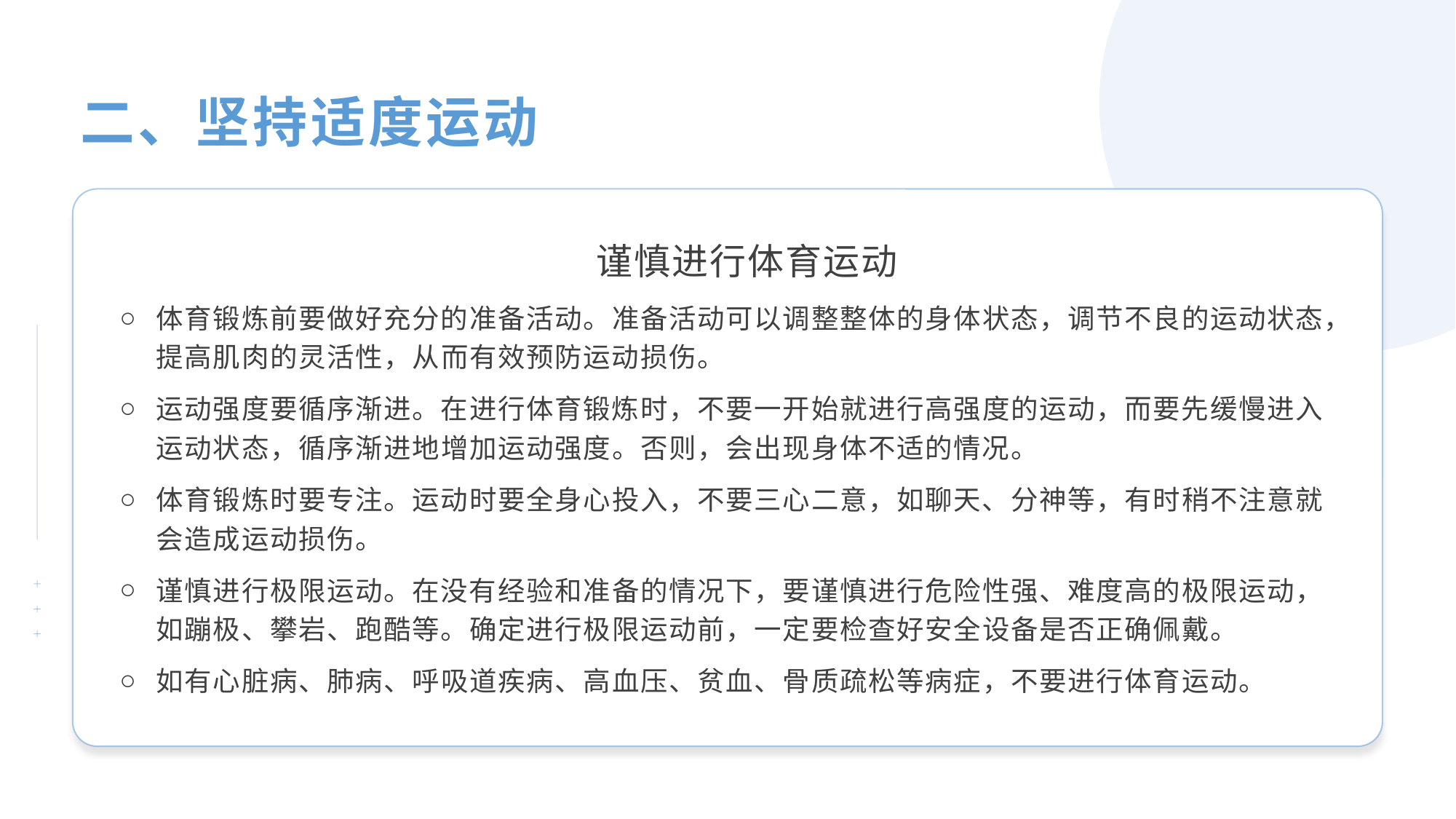

二、坚持适度运动

      谨慎进行体育运动
体育锻炼前要做好充分的准备活动。准备活动可以调整整体的身体状态，调节不良的运动状态，提高肌肉的灵活性，从而有效预防运动损伤。
运动强度要循序渐进。在进行体育锻炼时，不要一开始就进行高强度的运动，而要先缓慢进入运动状态，循序渐进地增加运动强度。否则，会出现身体不适的情况。
体育锻炼时要专注。运动时要全身心投入，不要三心二意，如聊天、分神等，有时稍不注意就会造成运动损伤。
谨慎进行极限运动。在没有经验和准备的情况下，要谨慎进行危险性强、难度高的极限运动，如蹦极、攀岩、跑酷等。确定进行极限运动前，一定要检查好安全设备是否正确佩戴。
如有心脏病、肺病、呼吸道疾病、高血压、贫血、骨质疏松等病症，不要进行体育运动。